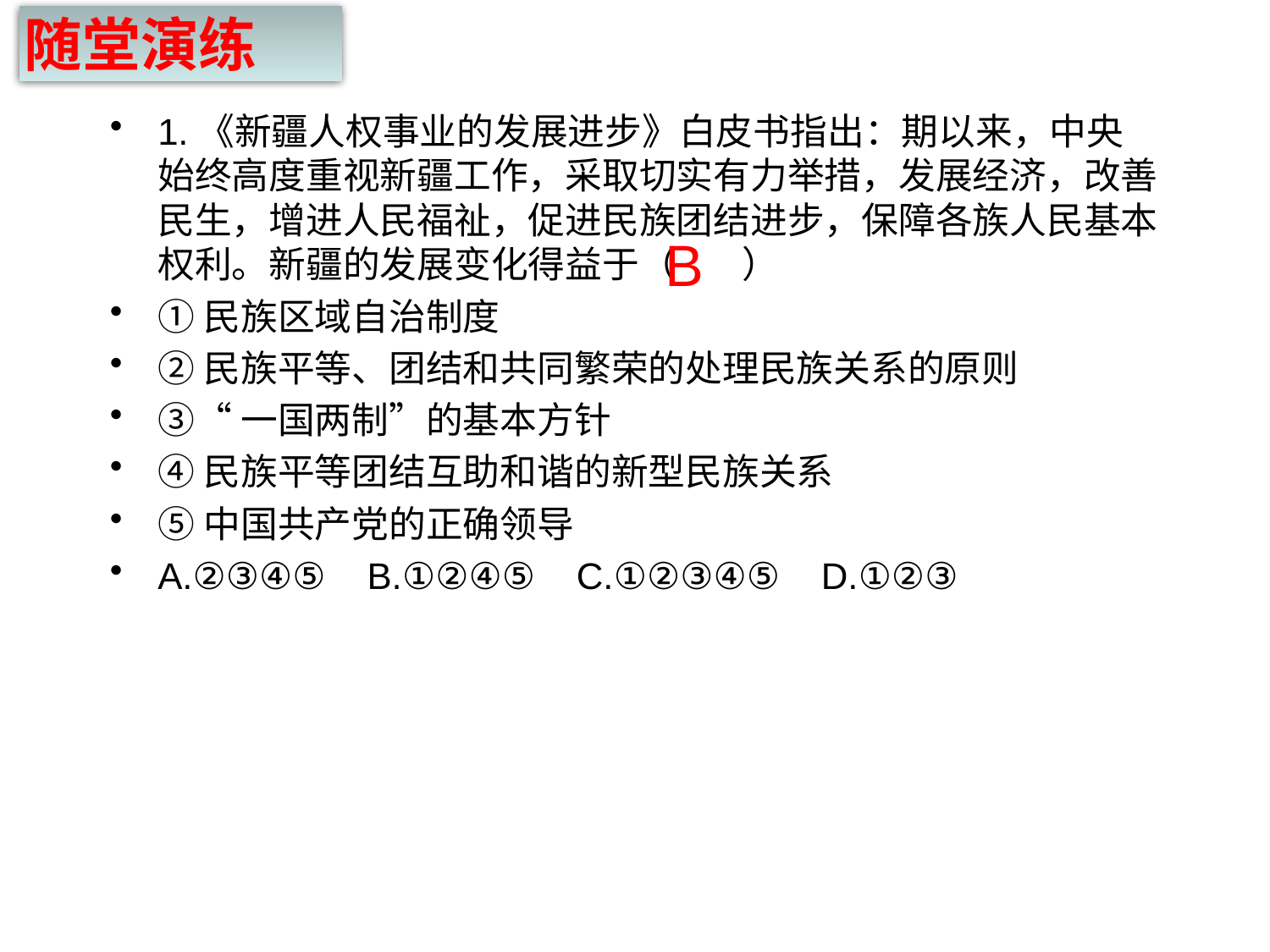

随堂演练
1.《新疆人权事业的发展进步》白皮书指出：期以来，中央始终高度重视新疆工作，采取切实有力举措，发展经济，改善民生，增进人民福祉，促进民族团结进步，保障各族人民基本权利。新疆的发展变化得益于（        ）
①民族区域自治制度
②民族平等、团结和共同繁荣的处理民族关系的原则
③“一国两制”的基本方针
④民族平等团结互助和谐的新型民族关系
⑤中国共产党的正确领导
A.②③④⑤    B.①②④⑤    C.①②③④⑤    D.①②③

# B